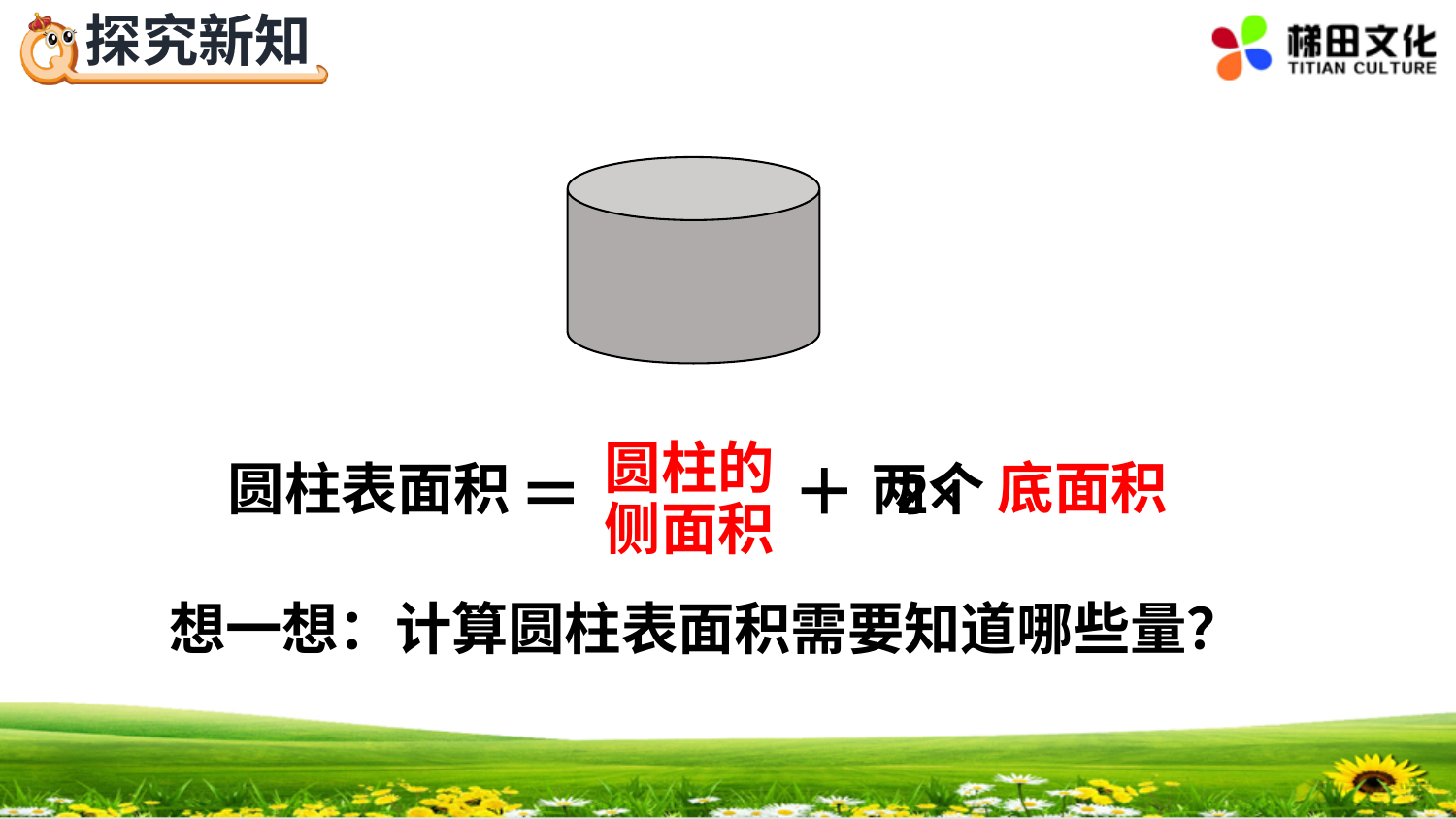

圆柱的侧面积
＋
＝
底面积
圆柱表面积
两个
2×
想一想：计算圆柱表面积需要知道哪些量？